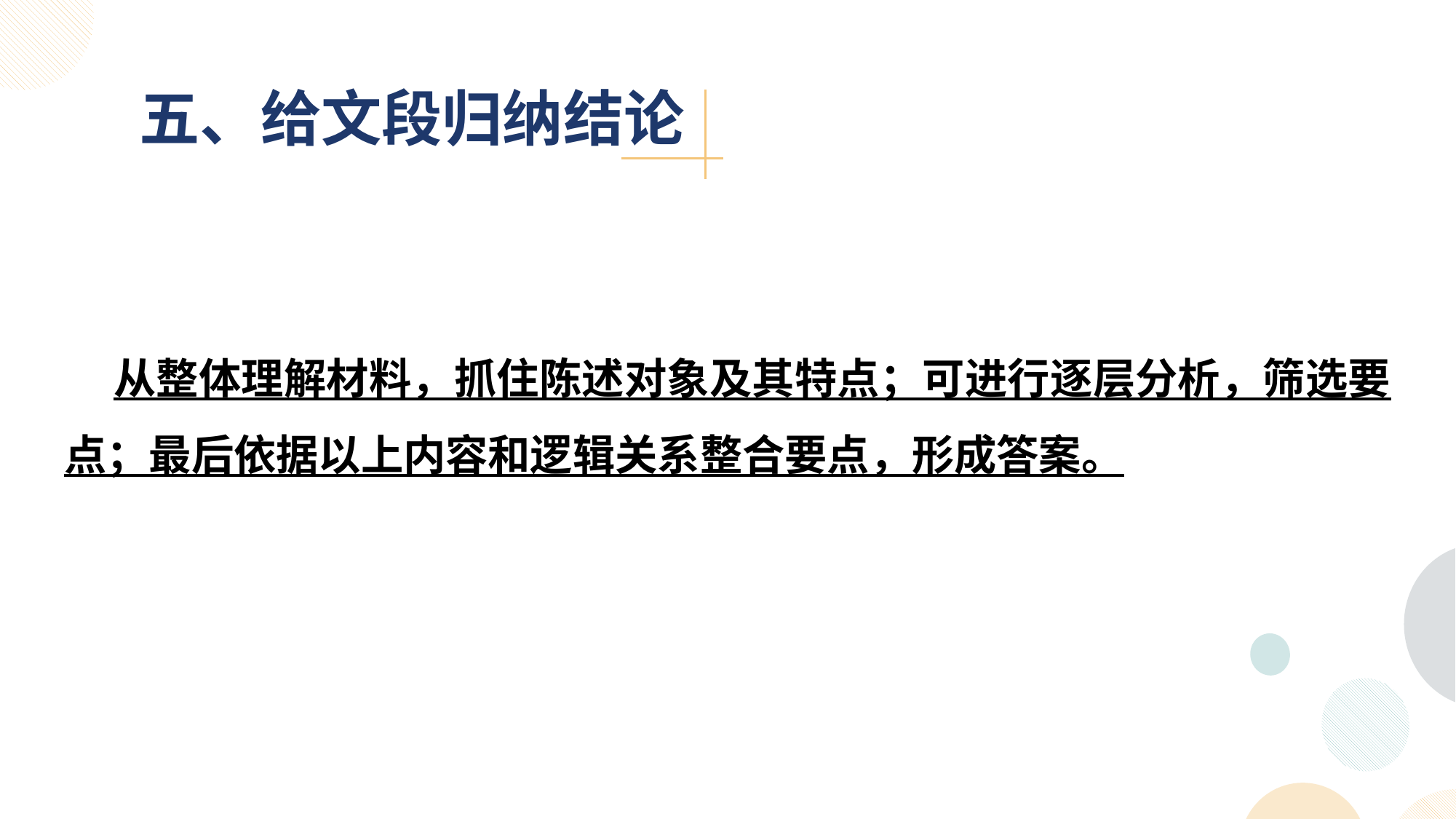

五、给文段归纳结论
    从整体理解材料，抓住陈述对象及其特点；可进行逐层分析，筛选要点；最后依据以上内容和逻辑关系整合要点，形成答案。